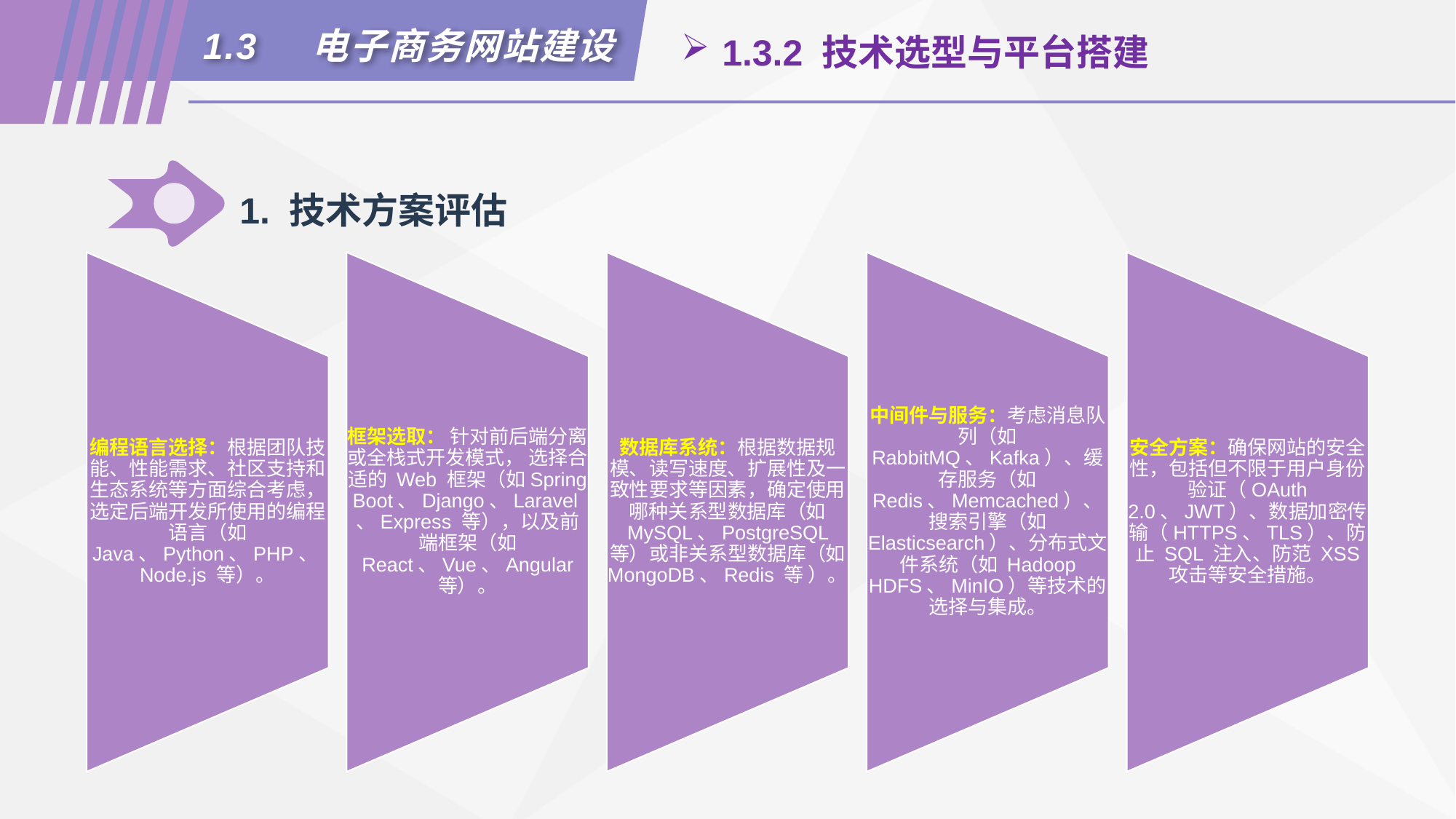

1.3	电子商务网站建设
1.3.2 技术选型与平台搭建

1. 技术方案评估
编程语言选择：根据团队技能、性能需求、社区支持和生态系统等方面综合考虑，选定后端开发所使用的编程语言（如 Java、Python、PHP、Node.js 等）。
框架选取： 针对前后端分离或全栈式开发模式， 选择合适的 Web 框架（如Spring Boot、Django、Laravel、Express 等），以及前端框架（如 React、Vue、Angular 等）。
数据库系统：根据数据规模、读写速度、扩展性及一致性要求等因素，确定使用哪种关系型数据库（如 MySQL、PostgreSQL 等）或非关系型数据库（如 MongoDB、Redis 等 ）。
中间件与服务：考虑消息队列（如 RabbitMQ、Kafka）、缓存服务（如 Redis、Memcached）、搜索引擎（如 Elasticsearch）、分布式文件系统（如 Hadoop HDFS、MinIO）等技术的选择与集成。
安全方案：确保网站的安全性，包括但不限于用户身份验证（OAuth 2.0、JWT）、数据加密传输（HTTPS、TLS）、防止 SQL 注入、防范 XSS 攻击等安全措施。